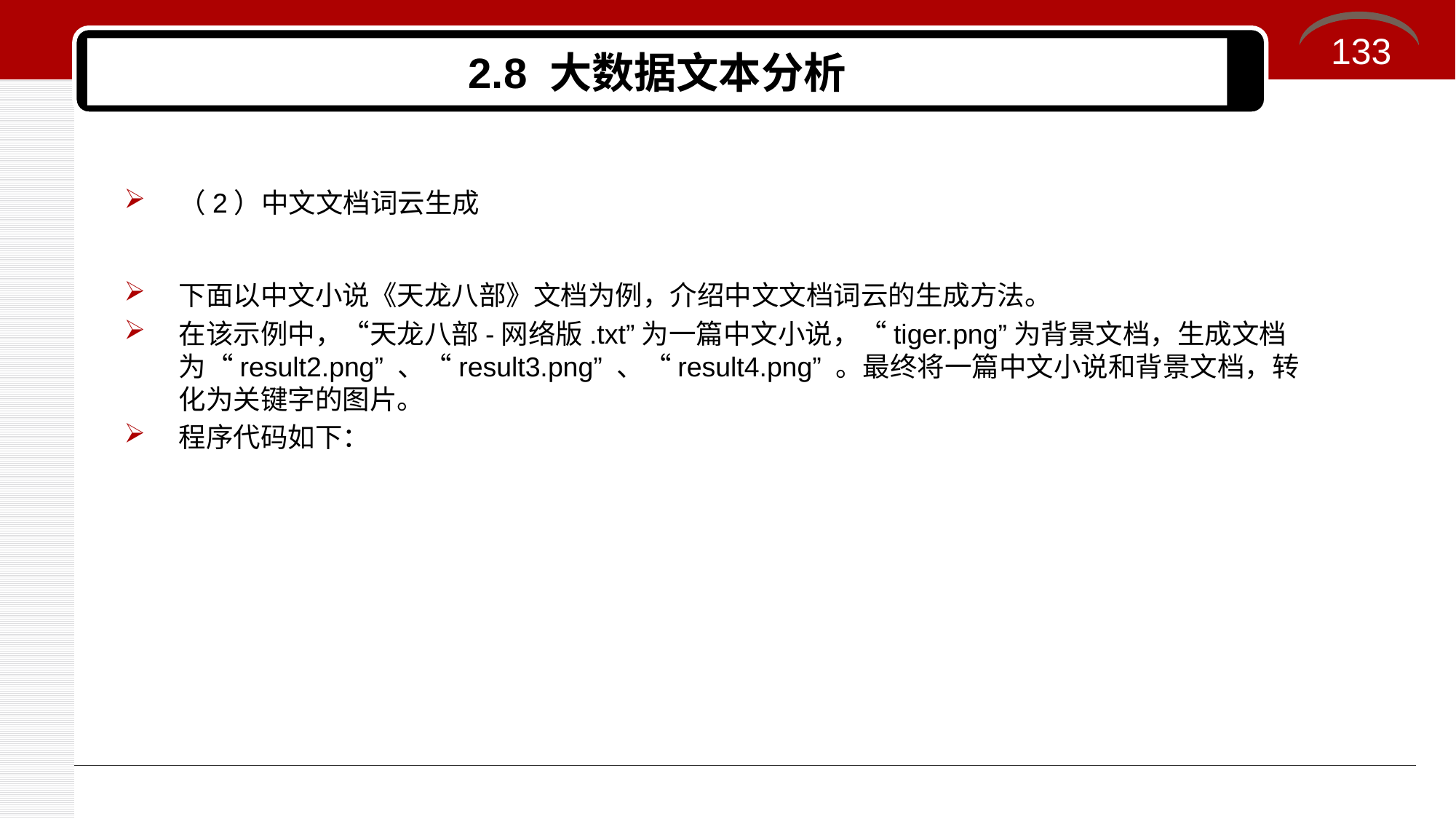

133
# 2.8 大数据文本分析

（2）中文文档词云生成

下面以中文小说《天龙八部》文档为例，介绍中文文档词云的生成方法。
在该示例中，“天龙八部-网络版.txt”为一篇中文小说，“tiger.png”为背景文档，生成文档为“result2.png” 、“result3.png” 、“result4.png” 。最终将一篇中文小说和背景文档，转化为关键字的图片。
程序代码如下：